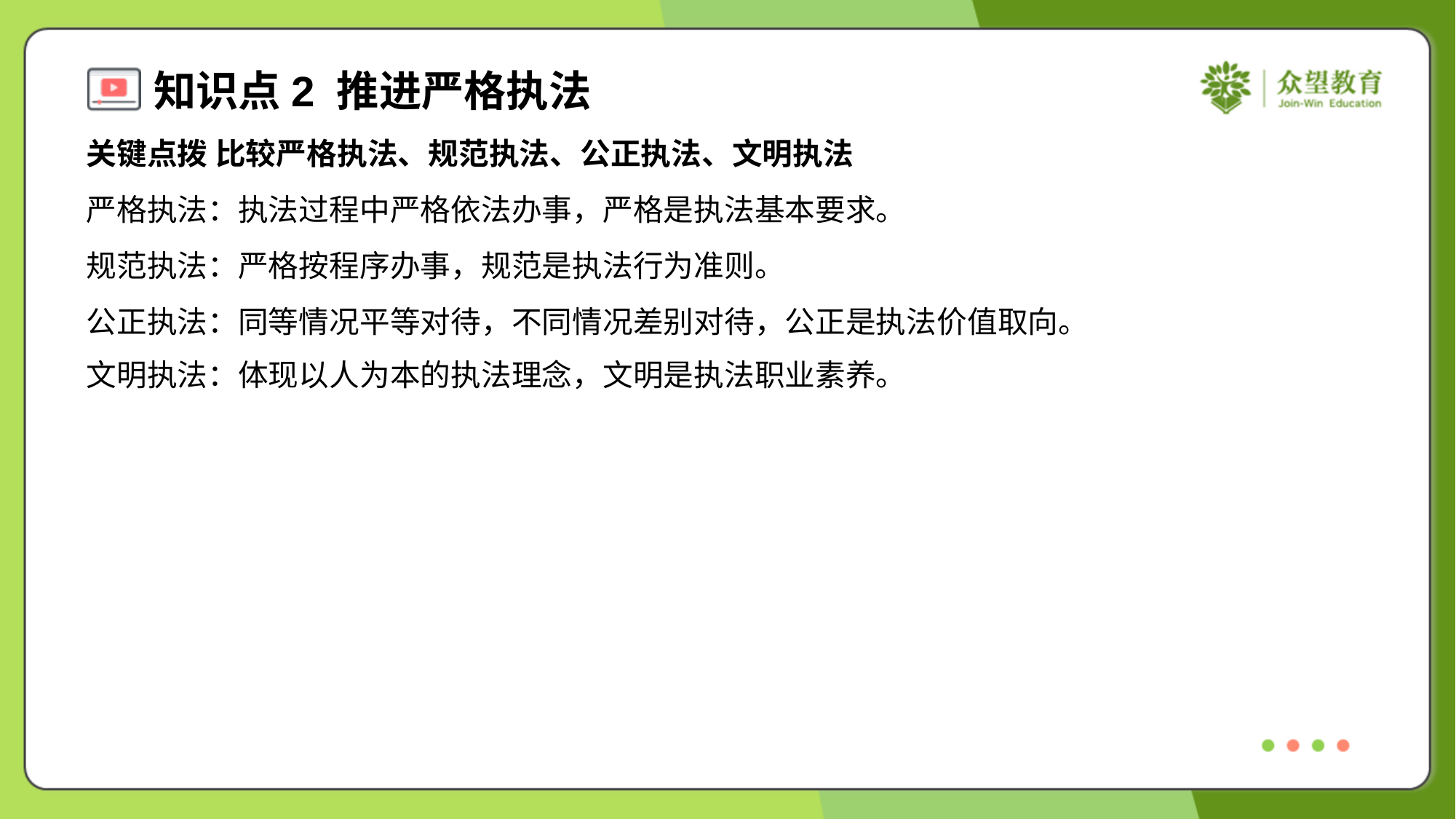

关键点拨 比较严格执法、规范执法、公正执法、文明执法
严格执法：执法过程中严格依法办事，严格是执法基本要求。
规范执法：严格按程序办事，规范是执法行为准则。
公正执法：同等情况平等对待，不同情况差别对待，公正是执法价值取向。
文明执法：体现以人为本的执法理念，文明是执法职业素养。